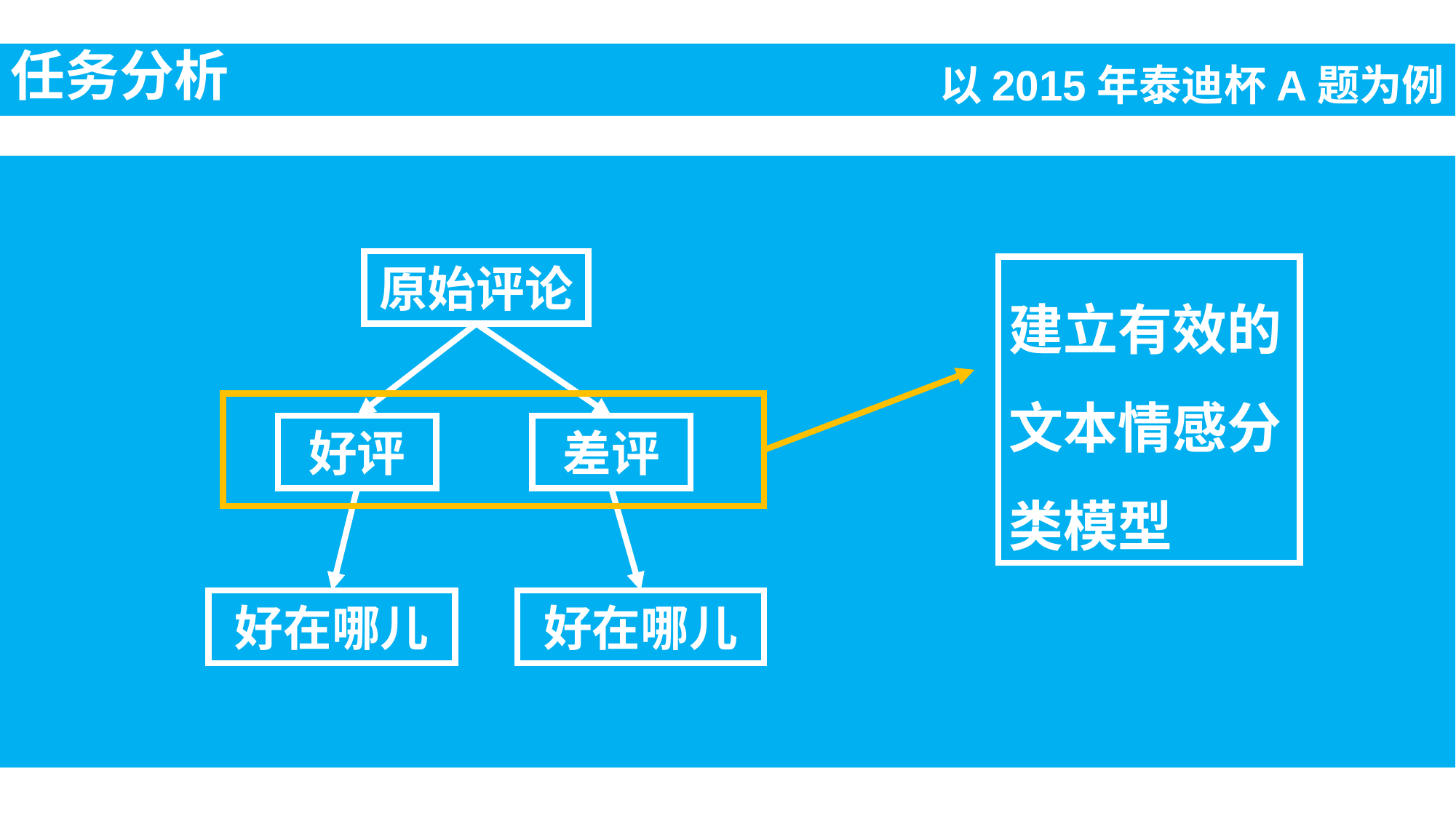

任务分析
以2015年泰迪杯A题为例
原始评论
好评
差评
好在哪儿
好在哪儿
建立有效的文本情感分类模型